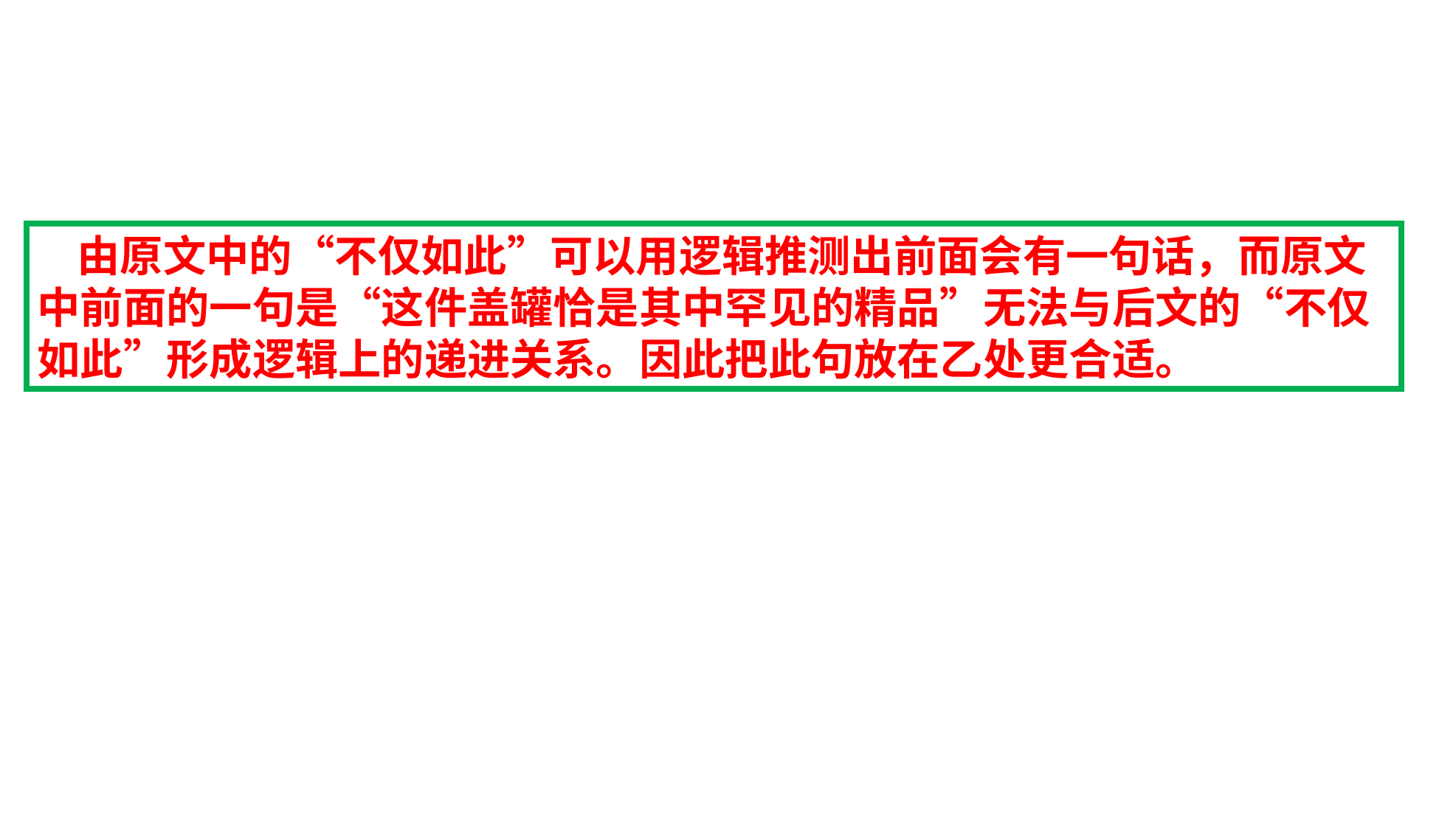

由原文中的“不仅如此”可以用逻辑推测出前面会有一句话，而原文中前面的一句是“这件盖罐恰是其中罕见的精品”无法与后文的“不仅如此”形成逻辑上的递进关系。因此把此句放在乙处更合适。